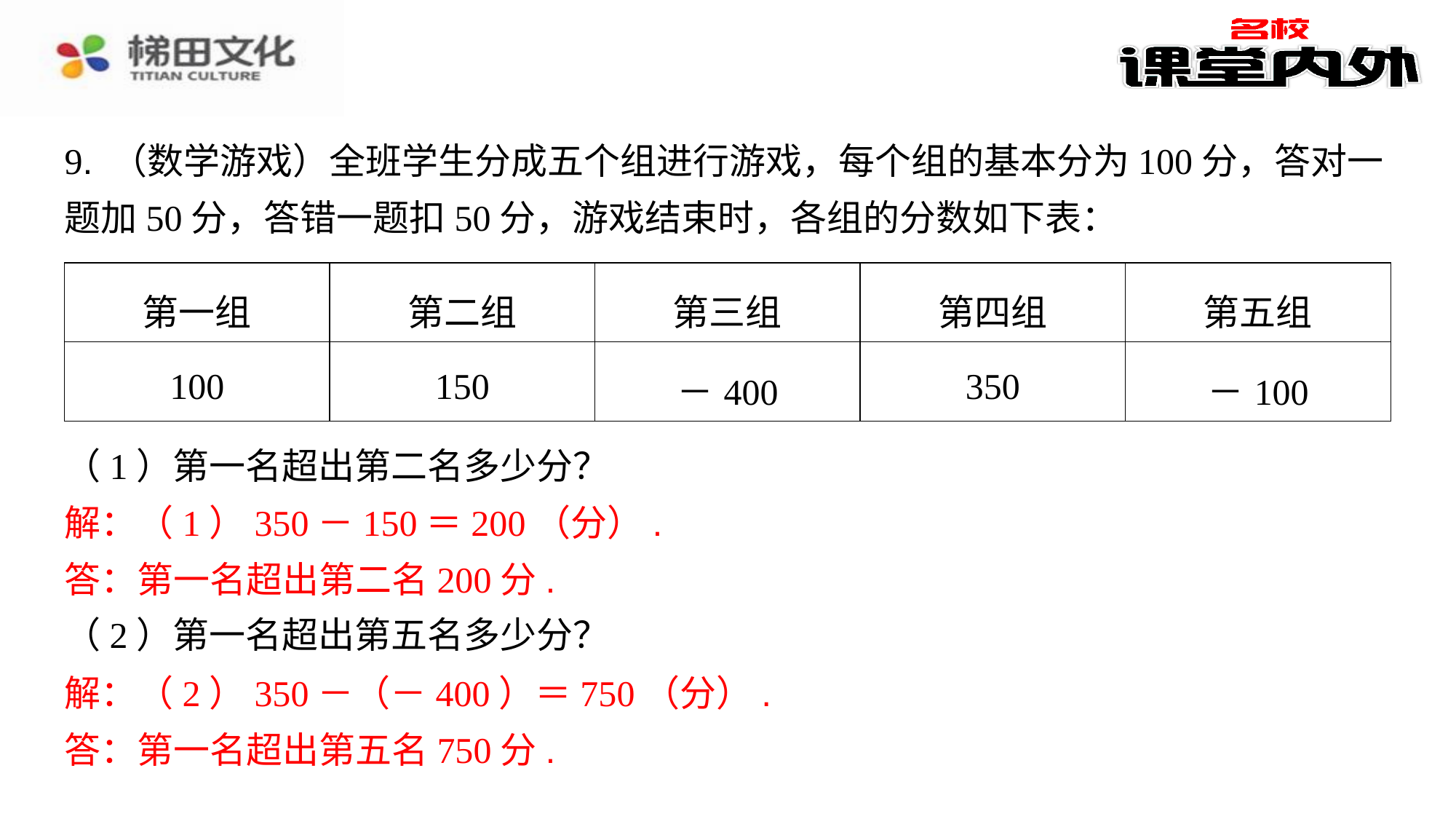

9. （数学游戏）全班学生分成五个组进行游戏，每个组的基本分为100分，答对一
题加50分，答错一题扣50分，游戏结束时，各组的分数如下表：
| 第一组 | 第二组 | 第三组 | 第四组 | 第五组 |
| --- | --- | --- | --- | --- |
| 100 | 150 | －400 | 350 | －100 |
（1）第一名超出第二名多少分？
解：（1）350－150＝200（分）.
答：第一名超出第二名200分.
（2）第一名超出第五名多少分？
解：（2）350－（－400）＝750（分）.
答：第一名超出第五名750分.
解：（1）350－150＝200（分）.
答：第一名超出第二名200分.
解：（2）350－（－400）＝750（分）.
答：第一名超出第五名750分.